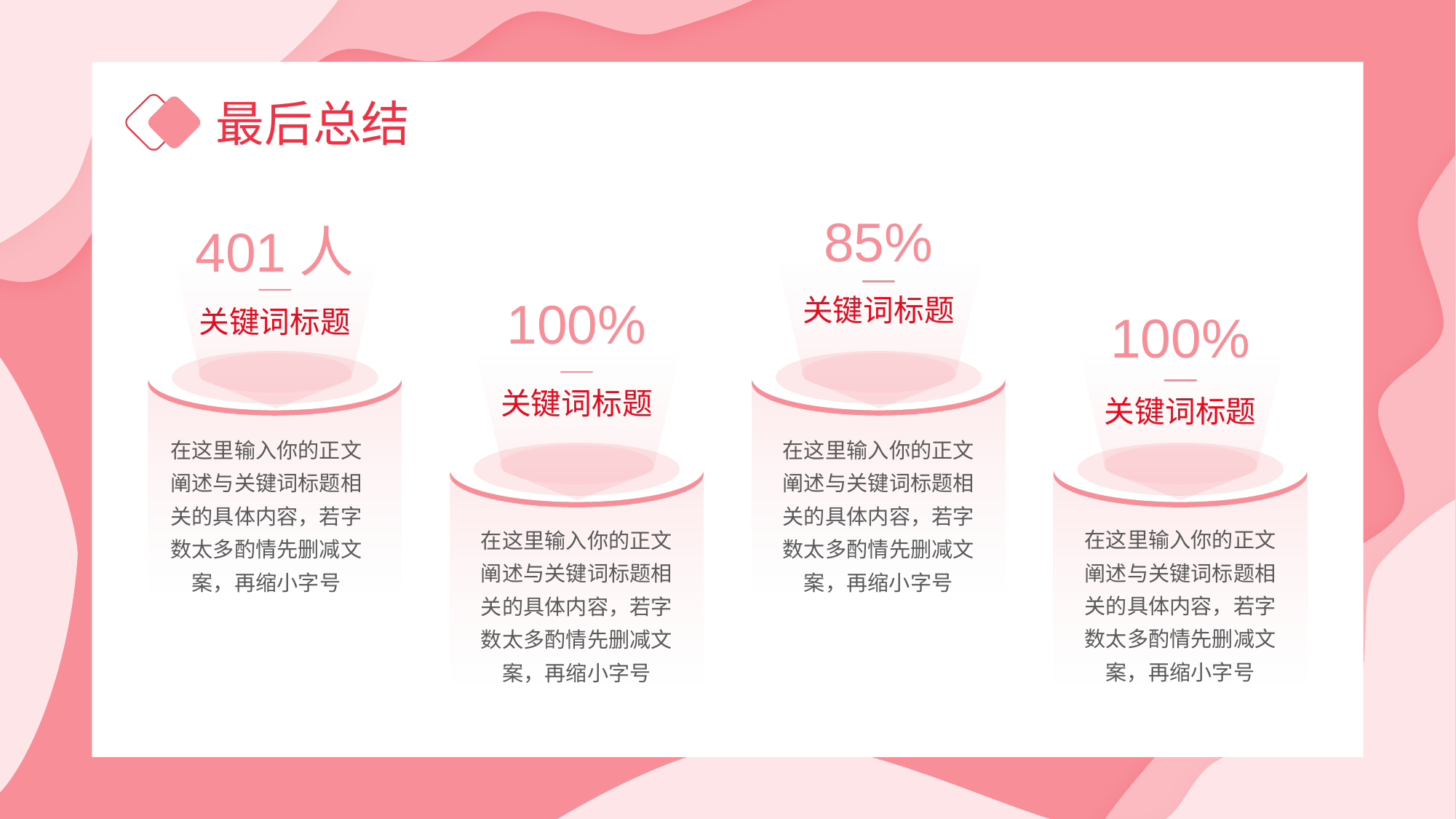

最后总结
85%
401人

100%
关键词标题
关键词标题
100%

关键词标题
关键词标题
在这里输入你的正文阐述与关键词标题相关的具体内容，若字数太多酌情先删减文案，再缩小字号
在这里输入你的正文阐述与关键词标题相关的具体内容，若字数太多酌情先删减文案，再缩小字号
在这里输入你的正文阐述与关键词标题相关的具体内容，若字数太多酌情先删减文案，再缩小字号
在这里输入你的正文阐述与关键词标题相关的具体内容，若字数太多酌情先删减文案，再缩小字号